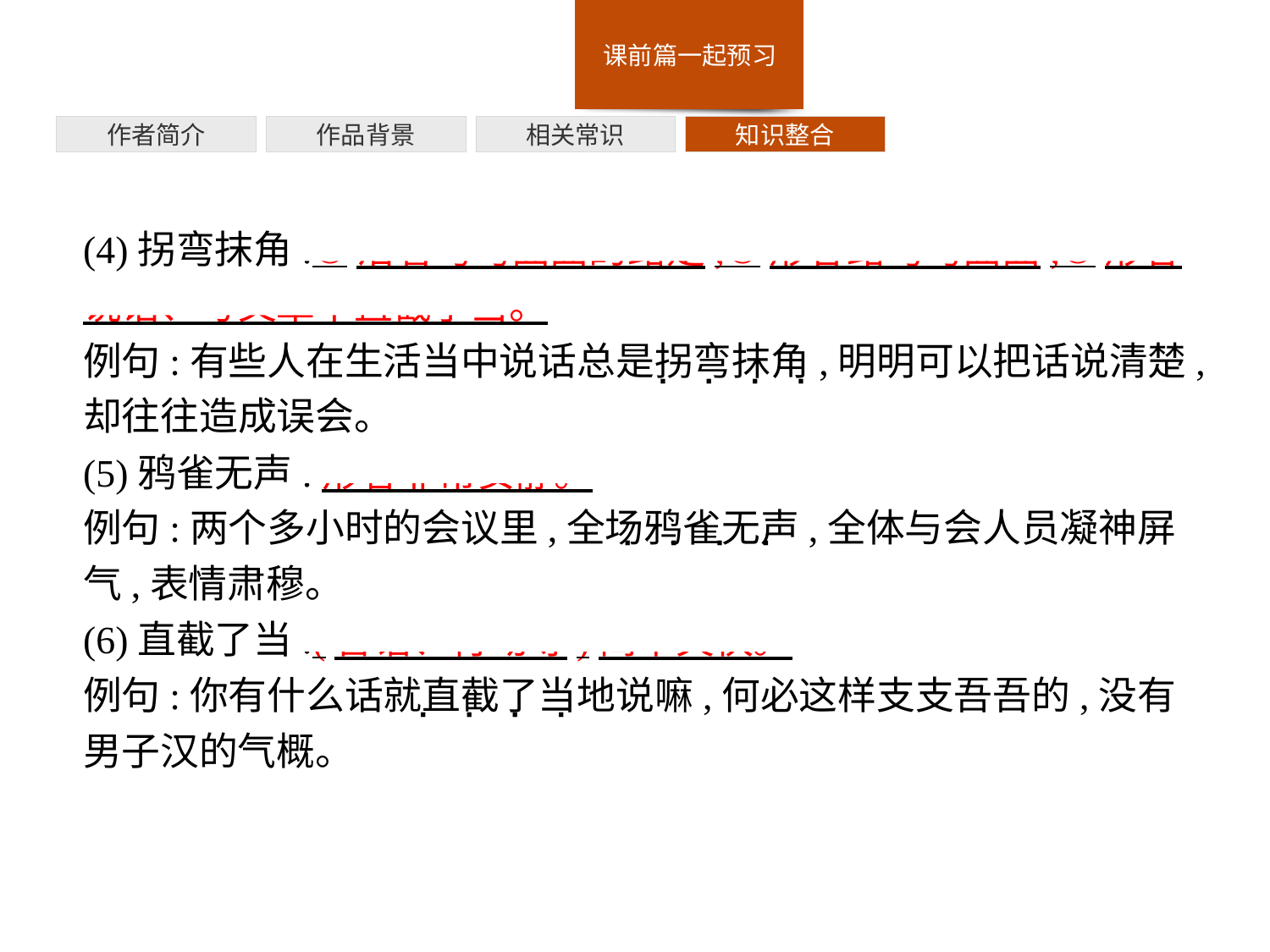

作者简介
作品背景
相关常识
知识整合
(4)拐弯抹角:①沿着弯弯曲曲的路走;②形容路弯弯曲曲;③形容说话、写文章不直截了当。
例句:有些人在生活当中说话总是拐弯抹角,明明可以把话说清楚,却往往造成误会。
(5)鸦雀无声:形容非常安静。
例句:两个多小时的会议里,全场鸦雀无声,全体与会人员凝神屏气,表情肃穆。
(6)直截了当:(言语、行动等)简单爽快。
例句:你有什么话就直截了当地说嘛,何必这样支支吾吾的,没有男子汉的气概。
·    ·    ·    ·
·    ·    ·    ·
·    ·    ·    ·